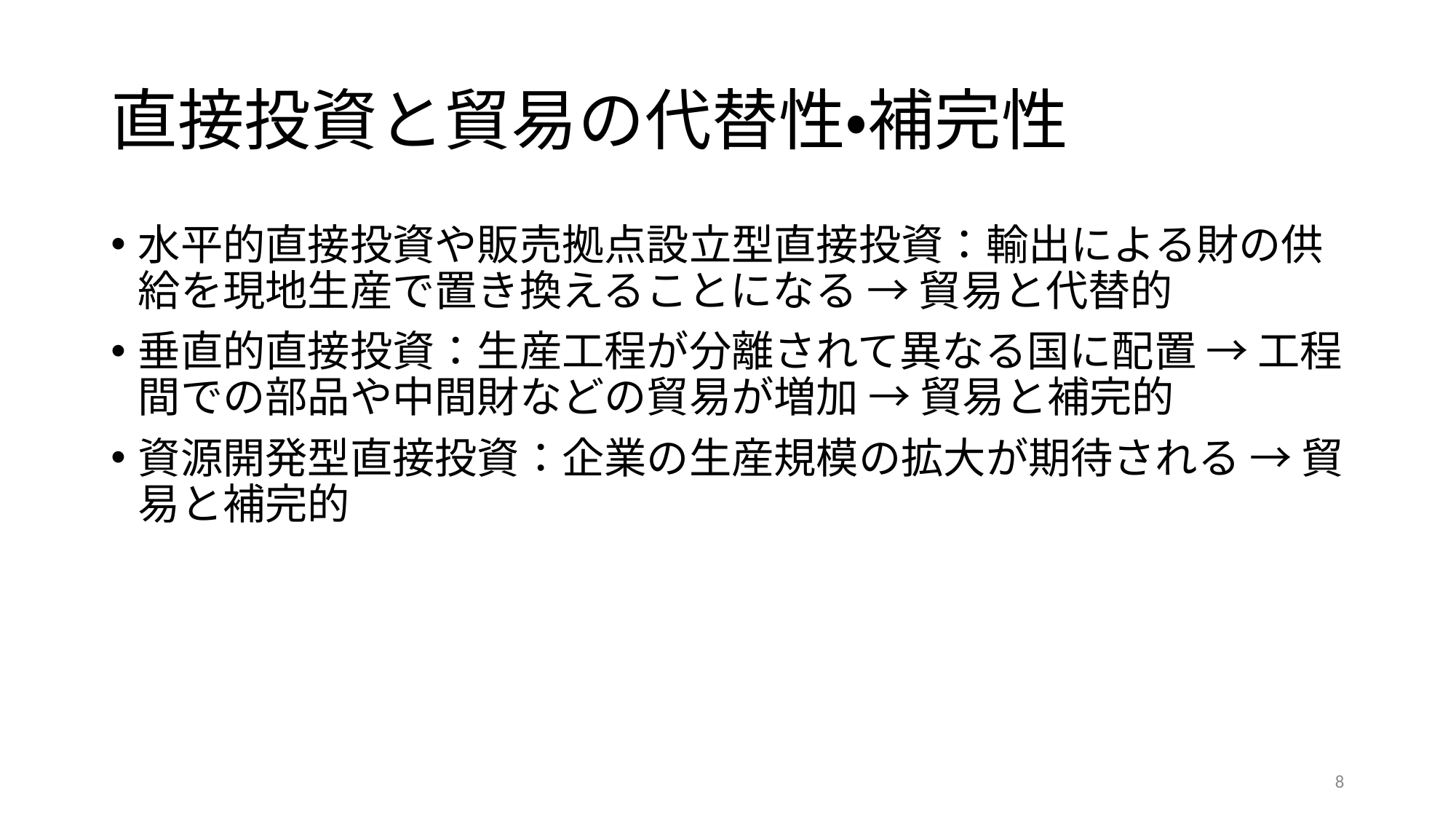

# 直接投資と貿易の代替性・補完性
水平的直接投資や販売拠点設立型直接投資：輸出による財の供給を現地生産で置き換えることになる → 貿易と代替的
垂直的直接投資：生産工程が分離されて異なる国に配置 → 工程間での部品や中間財などの貿易が増加 → 貿易と補完的
資源開発型直接投資：企業の生産規模の拡大が期待される → 貿易と補完的
8